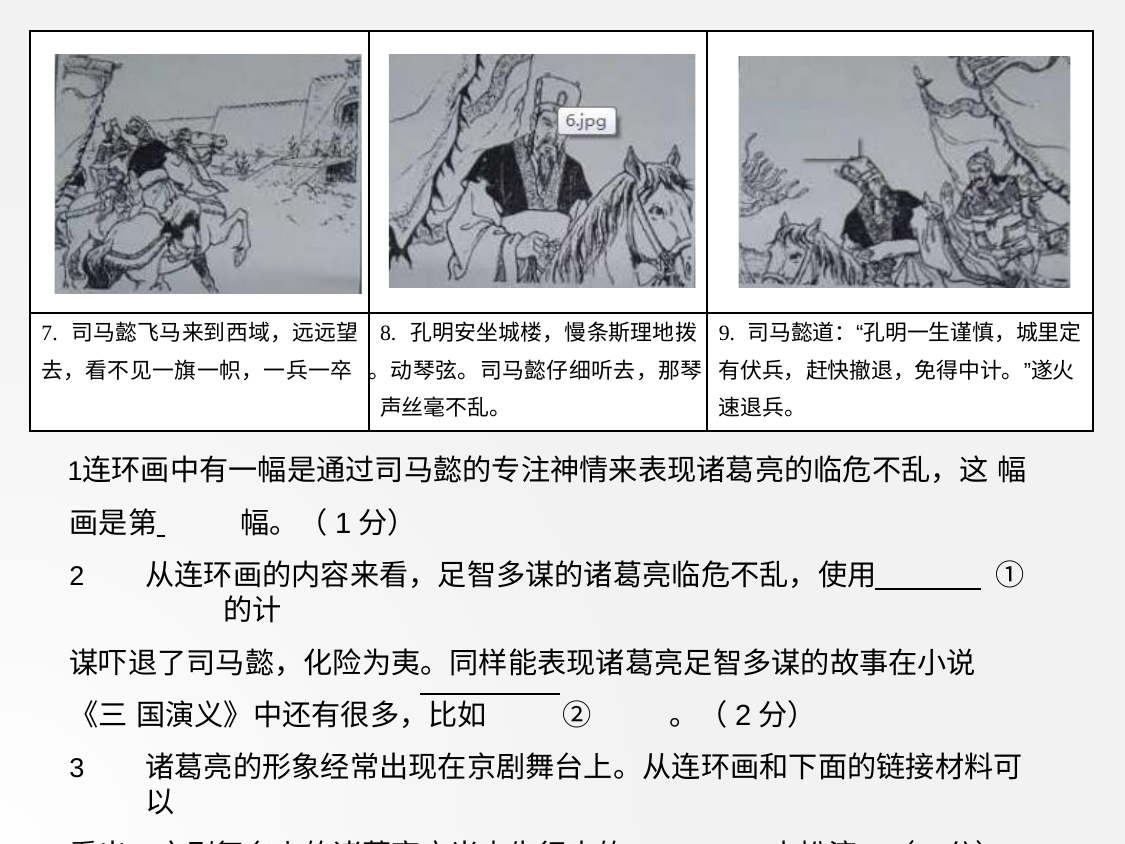

|  |  |  |
| --- | --- | --- |
| 7. 司马懿飞马来到西域，远远望 去，看不见一旗一帜，一兵一卒 | 8. 孔明安坐城楼，慢条斯理地拨 。动琴弦。司马懿仔细听去，那琴 声丝毫不乱。 | 9. 司马懿道：“孔明一生谨慎，城里定 有伏兵，赶快撤退，免得中计。”遂火 速退兵。 |

连环画中有一幅是通过司马懿的专注神情来表现诸葛亮的临危不乱，这 幅画是第 	幅。（1分）
从连环画的内容来看，足智多谋的诸葛亮临危不乱，使用	①	的计
谋吓退了司马懿，化险为夷。同样能表现诸葛亮足智多谋的故事在小说《三 国演义》中还有很多，比如	②	。（2分）
诸葛亮的形象经常出现在京剧舞台上。从连环画和下面的链接材料可以
看出，京剧舞台上的诸葛亮应当由生行中的 	来扮演。（1分）